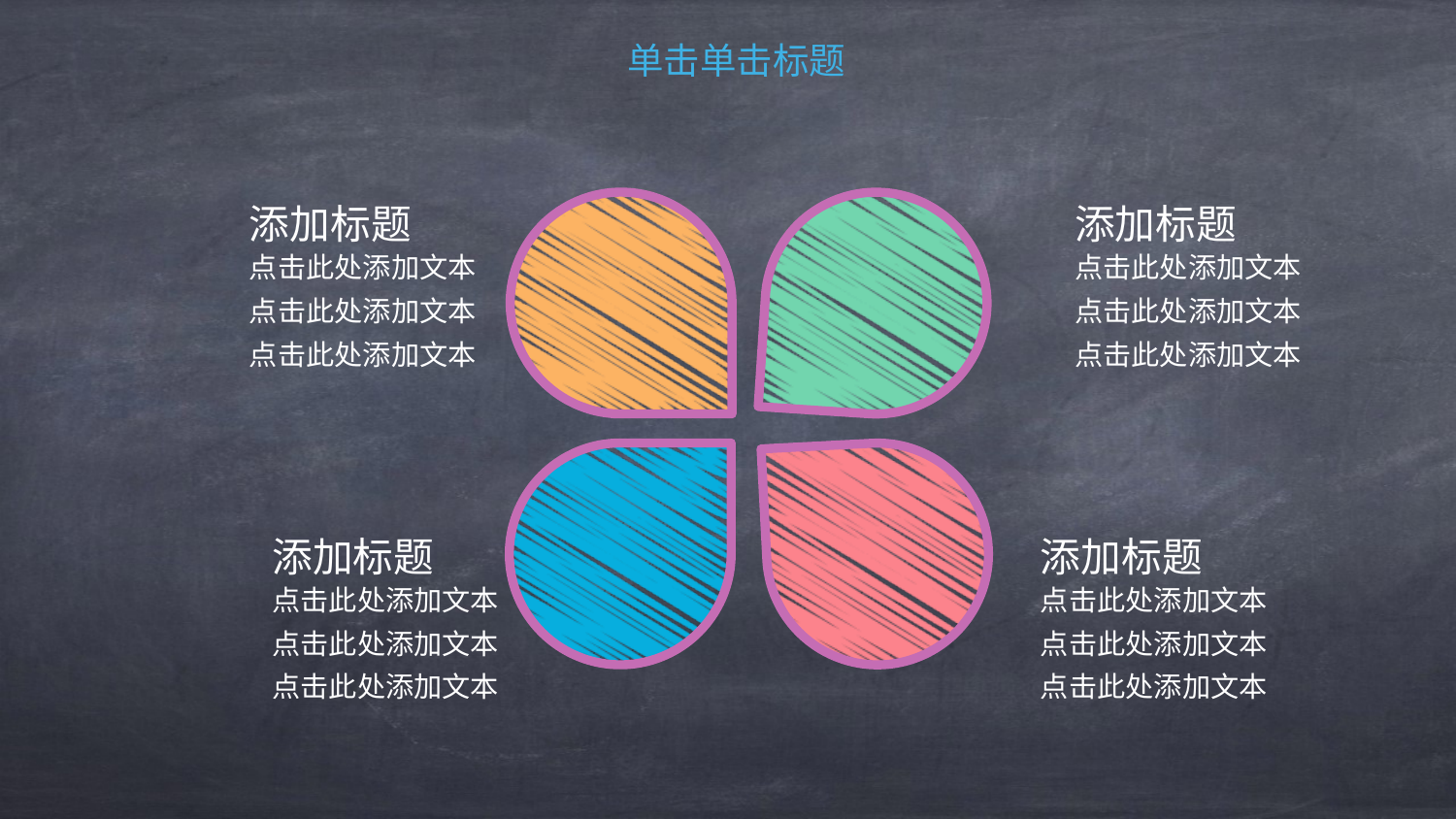

单击单击标题
添加标题
点击此处添加文本
点击此处添加文本
点击此处添加文本
添加标题
点击此处添加文本
点击此处添加文本
点击此处添加文本

添加标题
点击此处添加文本
点击此处添加文本
点击此处添加文本
添加标题
点击此处添加文本
点击此处添加文本
点击此处添加文本